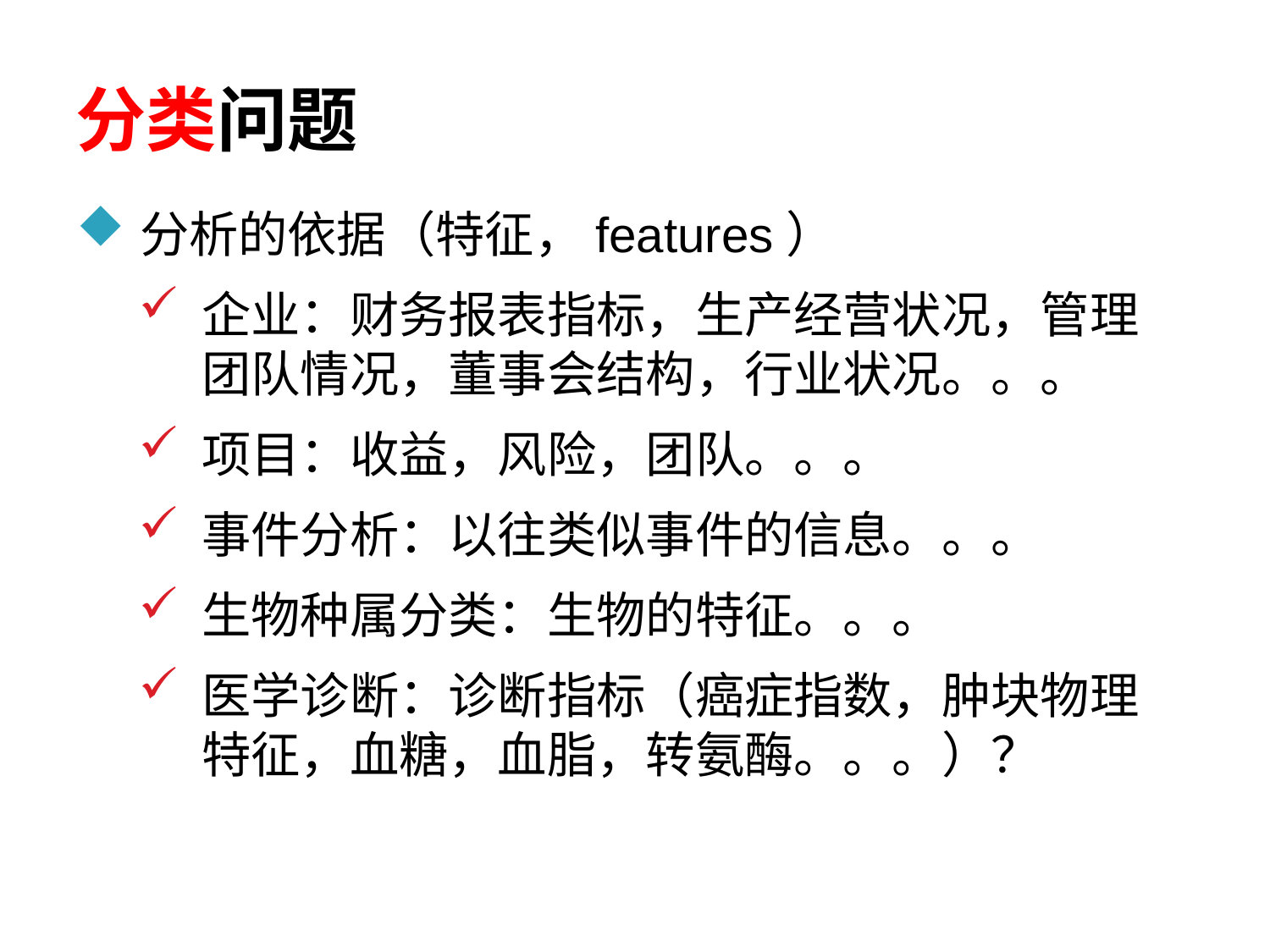

# 分类问题
分析的依据（特征，features）
企业：财务报表指标，生产经营状况，管理团队情况，董事会结构，行业状况。。。
项目：收益，风险，团队。。。
事件分析：以往类似事件的信息。。。
生物种属分类：生物的特征。。。
医学诊断：诊断指标（癌症指数，肿块物理特征，血糖，血脂，转氨酶。。。）？